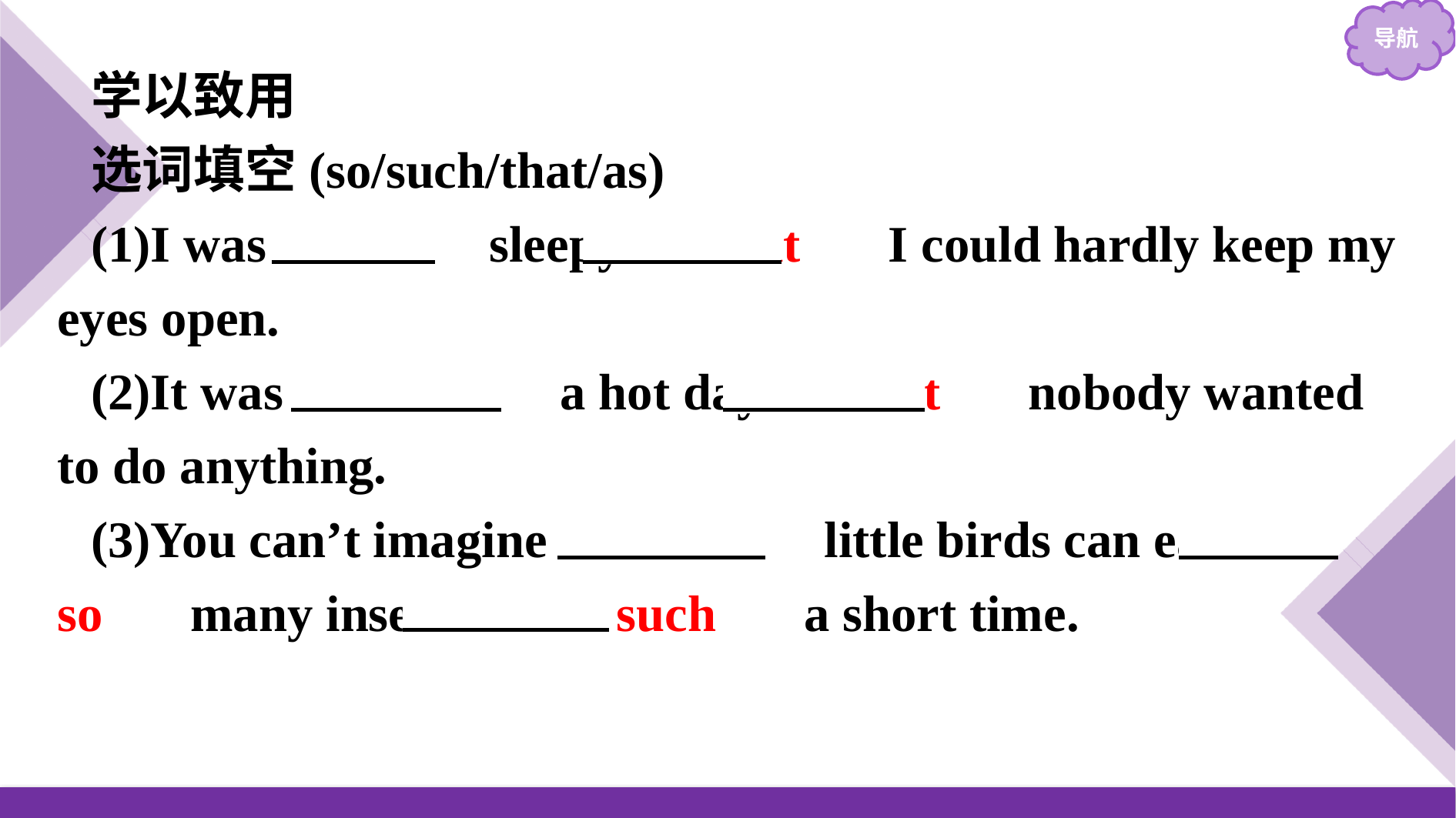

学以致用
选词填空(so/such/that/as)
(1)I was 　so　 sleepy 　that　 I could hardly keep my eyes open.
(2)It was 　such　 a hot day 　that　 nobody wanted to do anything.
(3)You can’t imagine 　such　 little birds can eat 　so　 many insects in 　such　 a short time.